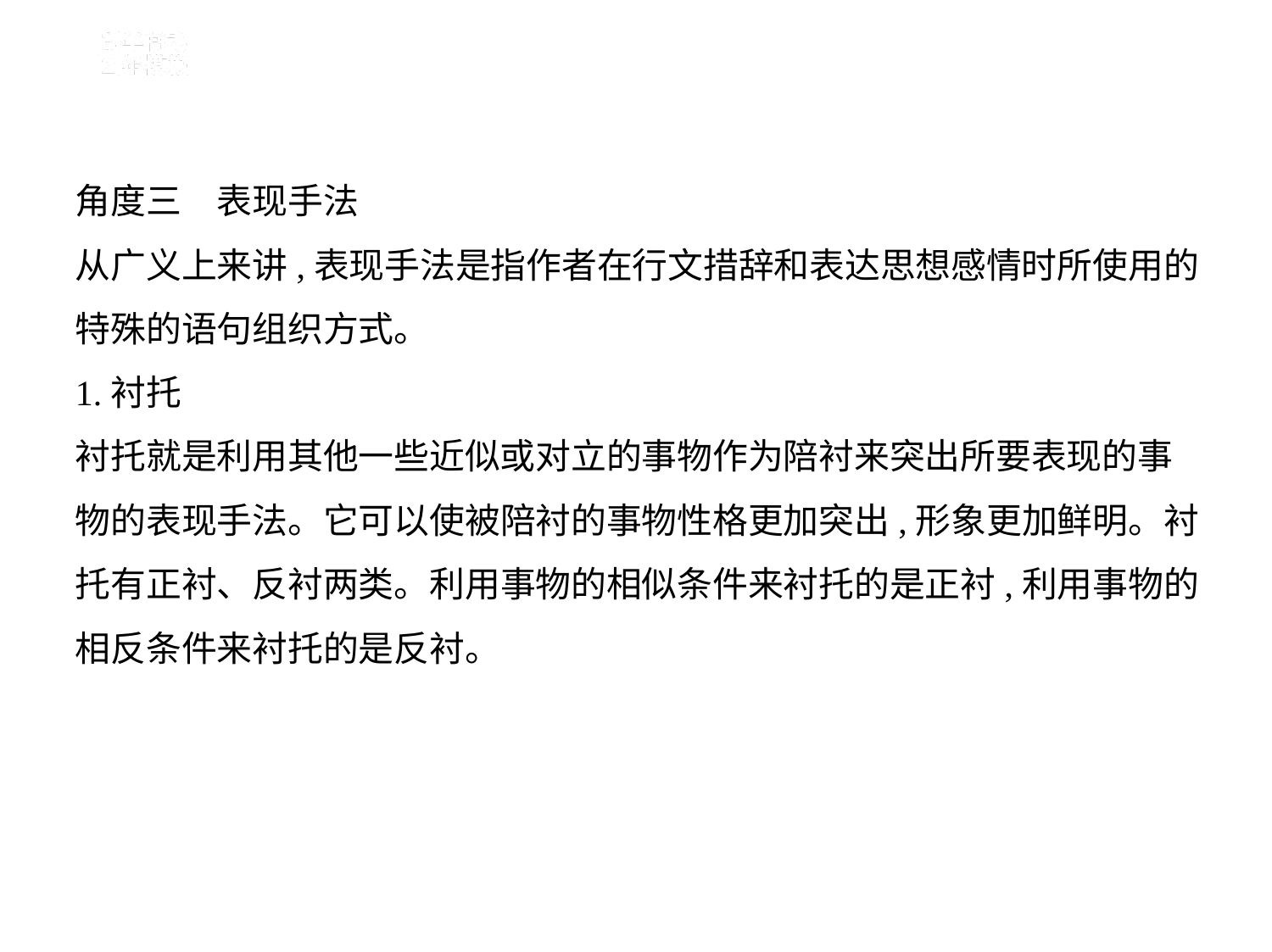

角度三　表现手法
从广义上来讲,表现手法是指作者在行文措辞和表达思想感情时所使用的
特殊的语句组织方式。
1.衬托
衬托就是利用其他一些近似或对立的事物作为陪衬来突出所要表现的事
物的表现手法。它可以使被陪衬的事物性格更加突出,形象更加鲜明。衬
托有正衬、反衬两类。利用事物的相似条件来衬托的是正衬,利用事物的
相反条件来衬托的是反衬。